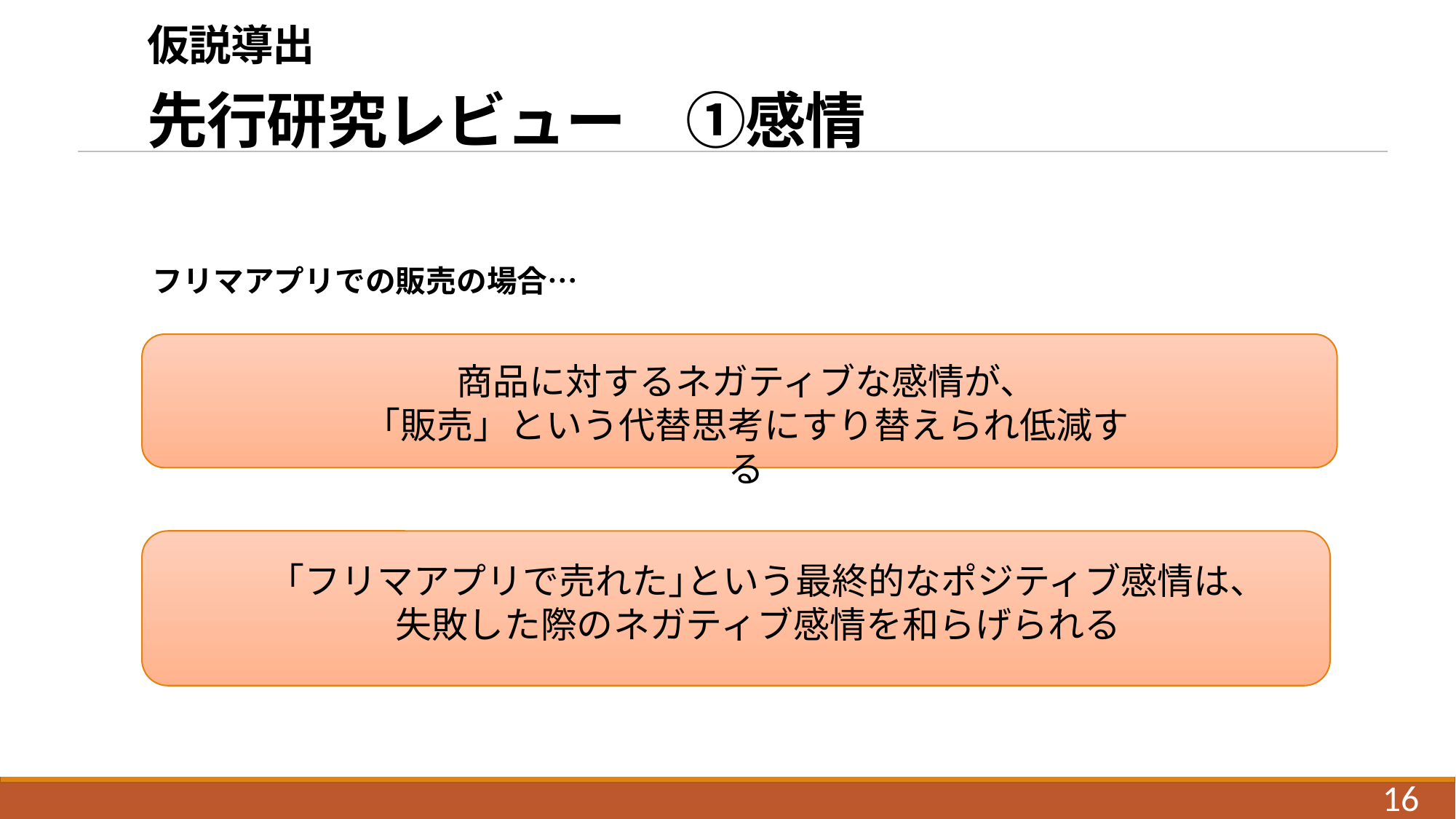

# 仮説導出 　 先行研究レビュー　①感情
フリマアプリでの販売の場合…

商品に対するネガティブな感情が、
「販売」という代替思考にすり替えられ低減する

｢フリマアプリで売れた｣という最終的なポジティブ感情は、
失敗した際のネガティブ感情を和らげられる
16